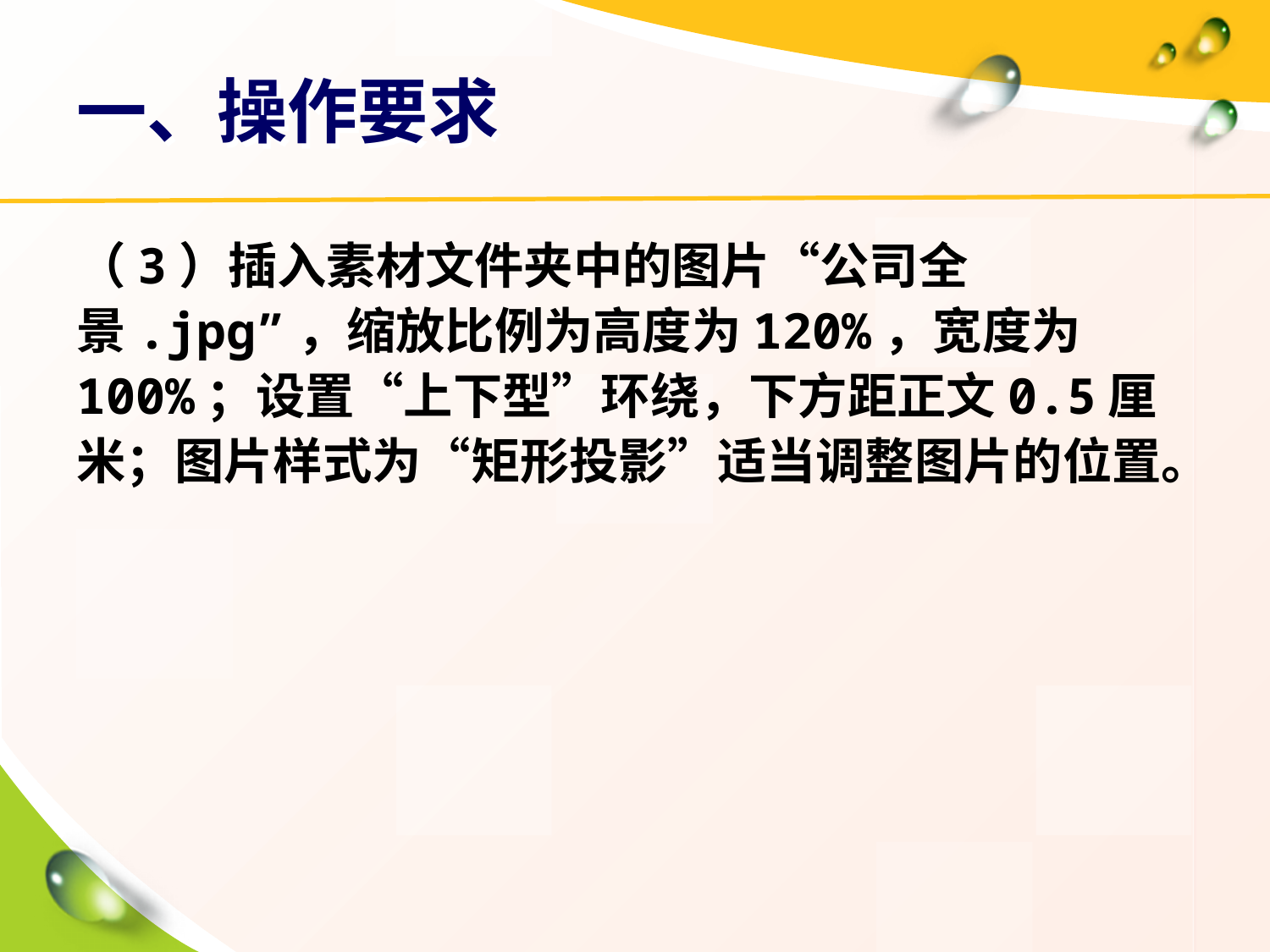

# 一、操作要求
（3）插入素材文件夹中的图片“公司全景.jpg”，缩放比例为高度为120%，宽度为100%；设置“上下型”环绕，下方距正文0.5厘米；图片样式为“矩形投影”适当调整图片的位置。